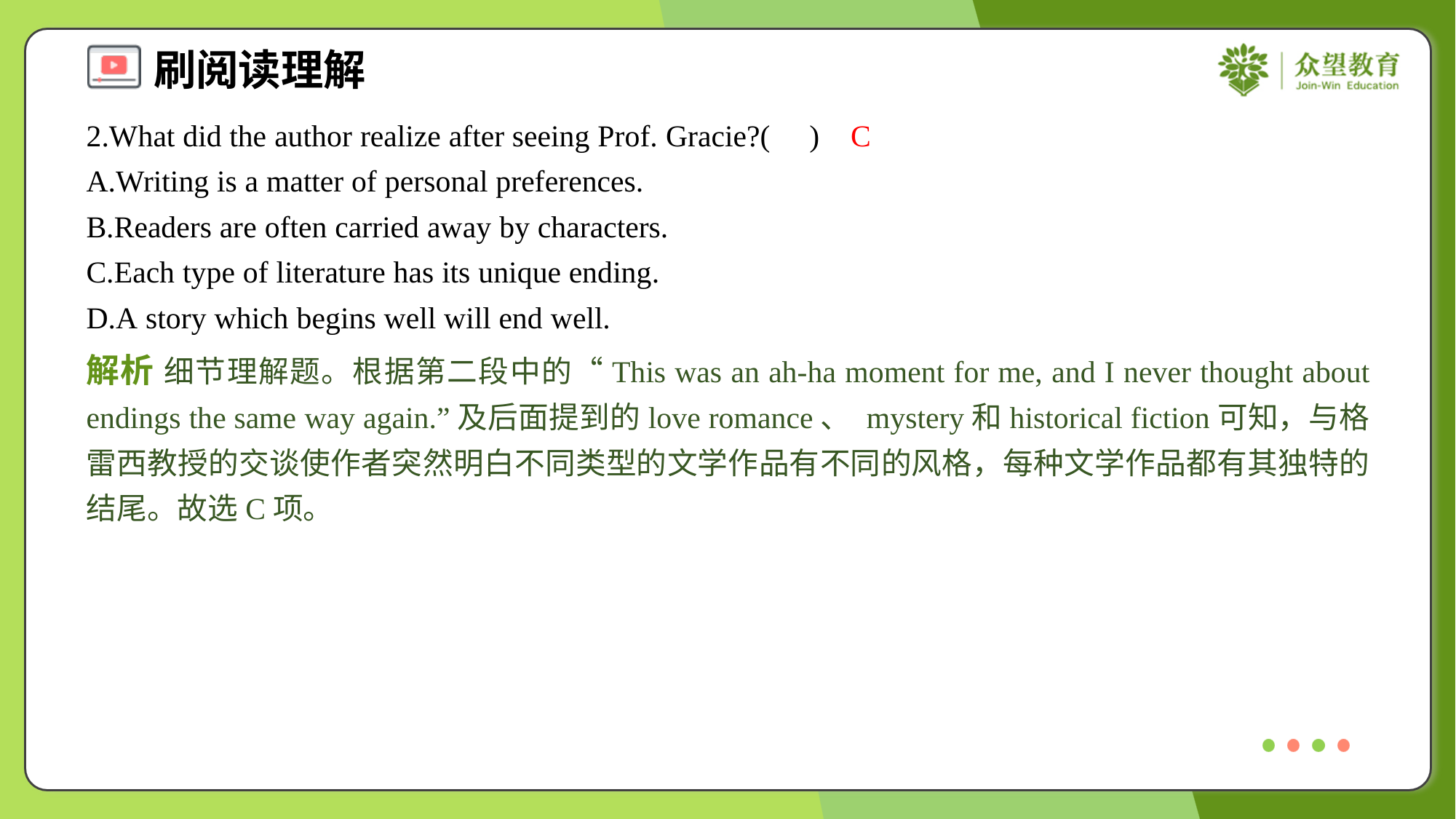

2.What did the author realize after seeing Prof. Gracie?(     )
C
A.Writing is a matter of personal preferences.
B.Readers are often carried away by characters.
C.Each type of literature has its unique ending.
D.A story which begins well will end well.
解析 细节理解题。根据第二段中的“This was an ah-ha moment for me, and I never thought about endings the same way again.”及后面提到的love romance、 mystery和historical fiction可知，与格雷西教授的交谈使作者突然明白不同类型的文学作品有不同的风格，每种文学作品都有其独特的结尾。故选C项。